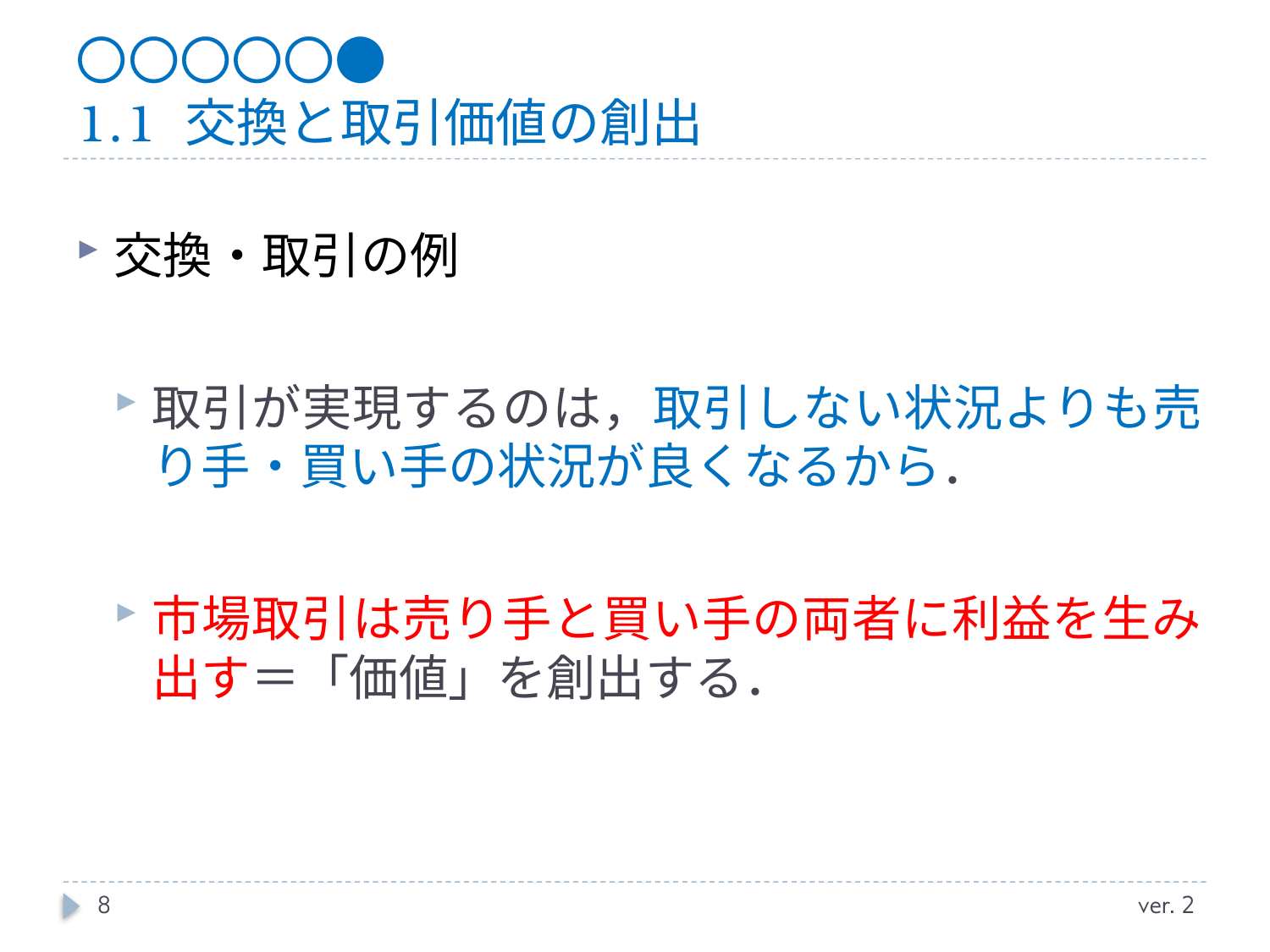

# 〇〇〇〇〇● 1.1 交換と取引価値の創出
交換・取引の例

取引が実現するのは，取引しない状況よりも売り手・買い手の状況が良くなるから．

市場取引は売り手と買い手の両者に利益を生み出す＝「価値」を創出する．

8
ver. 2